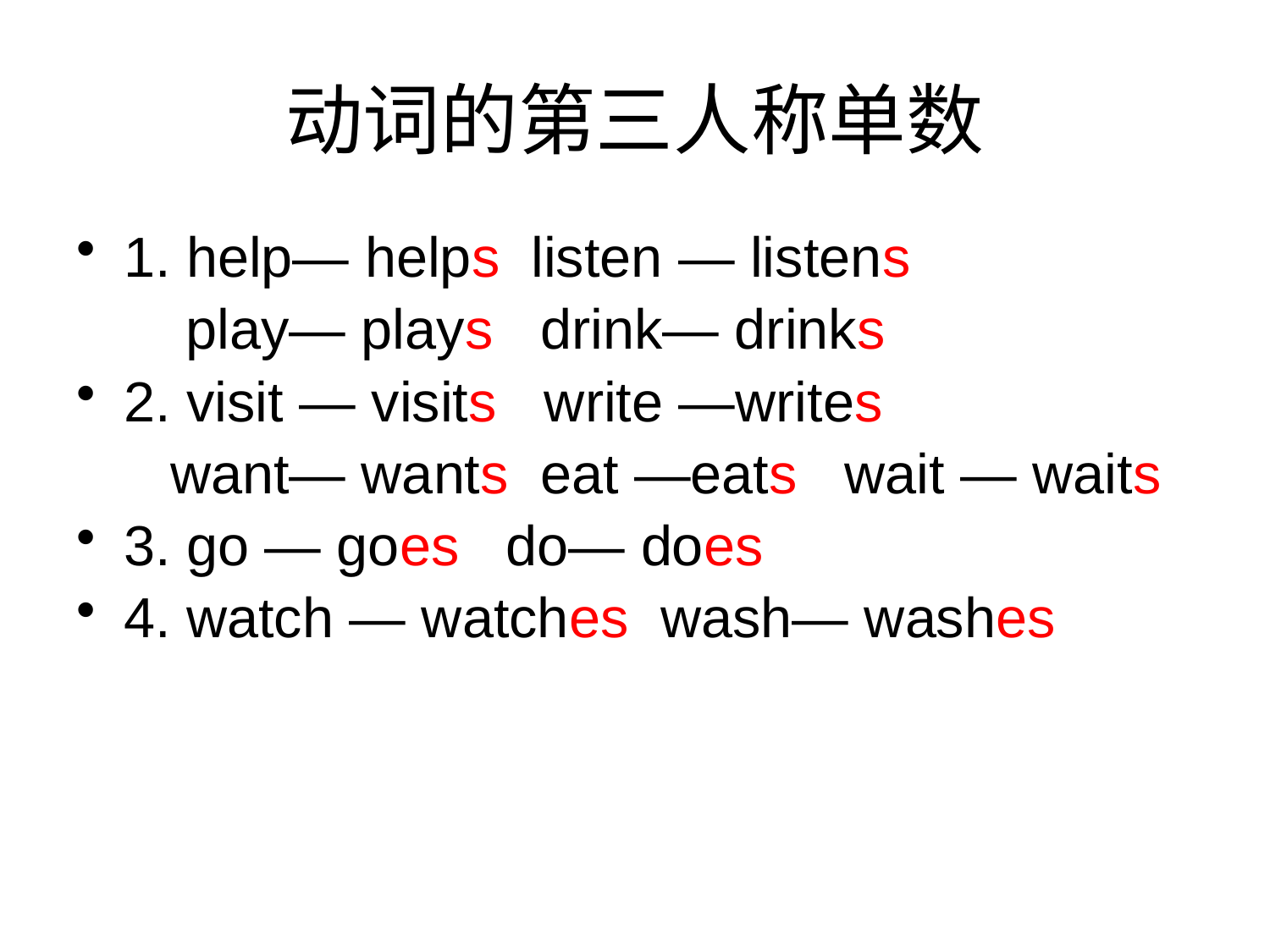

# 动词的第三人称单数
1. help— helps  listen — listens
       play— plays   drink— drinks
2. visit — visits   write —writes
      want— wants  eat —eats   wait — waits
3. go — goes   do— does
4. watch — watches  wash— washes